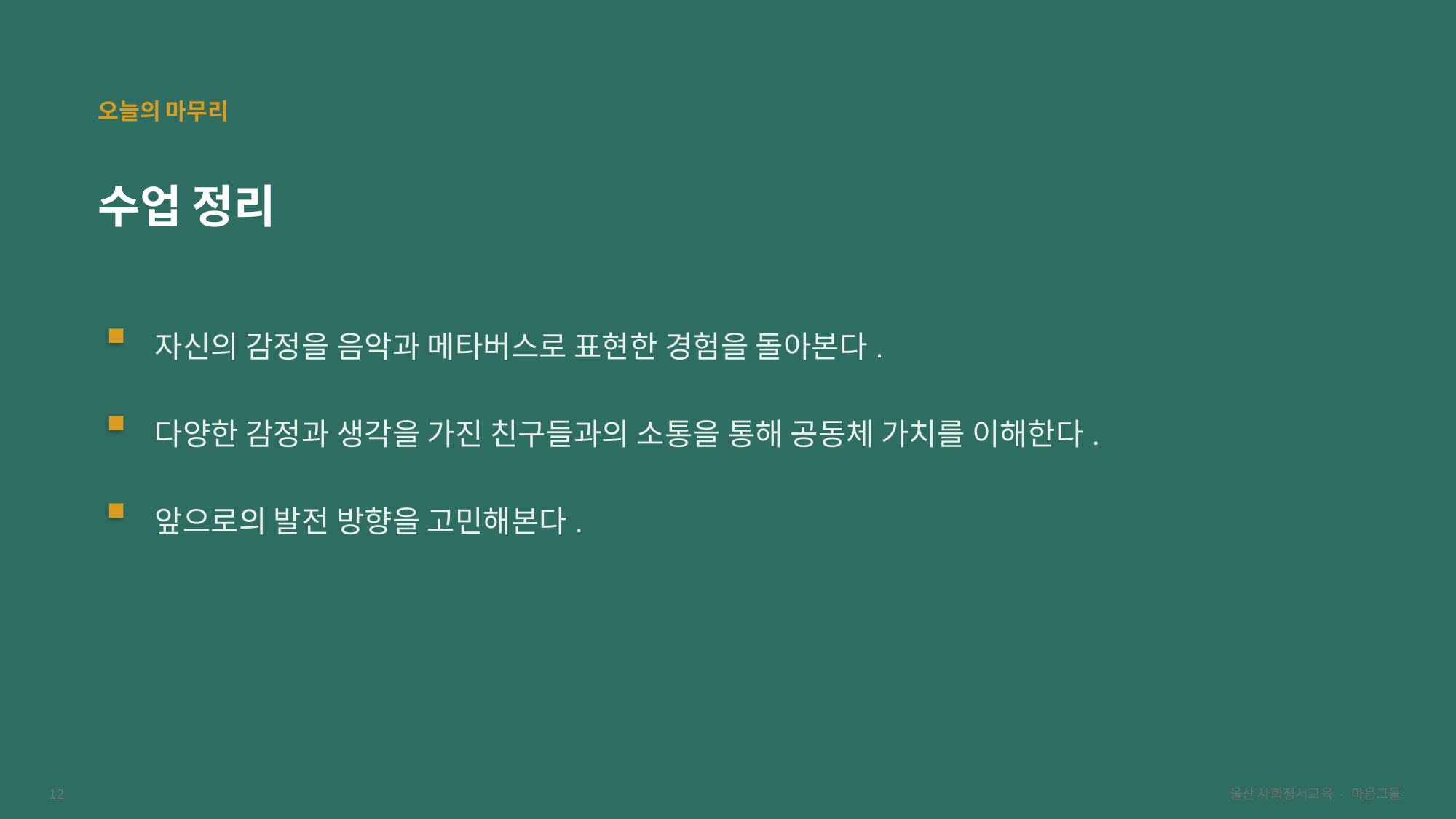

오늘의 마무리
수업 정리
자신의 감정을 음악과 메타버스로 표현한 경험을 돌아본다.

다양한 감정과 생각을 가진 친구들과의 소통을 통해 공동체 가치를 이해한다.

앞으로의 발전 방향을 고민해본다.

12
울산 사회정서교육 · 마음그물